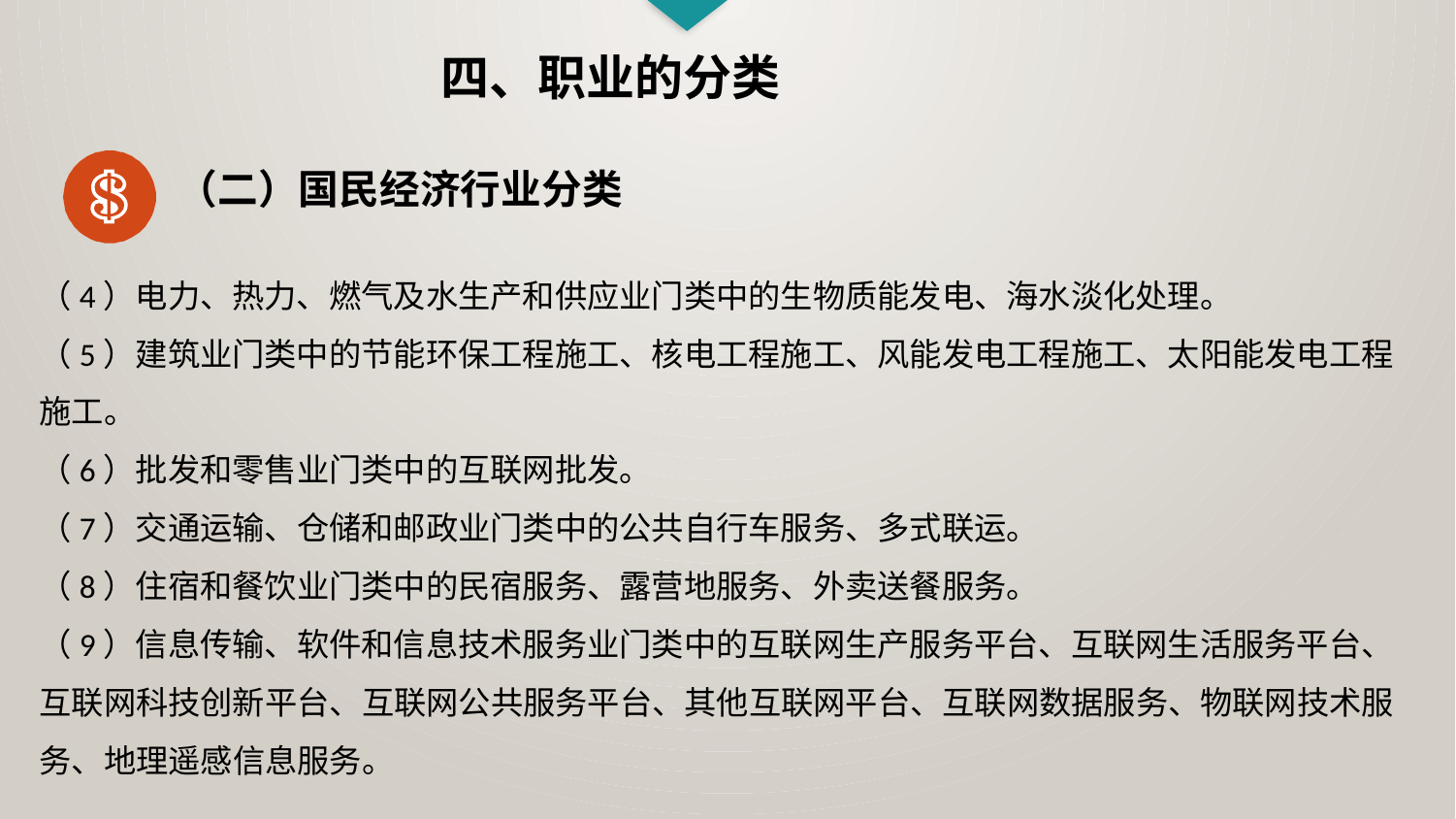

四、职业的分类

（二）国民经济行业分类

（4）电力、热力、燃气及水生产和供应业门类中的生物质能发电、海水淡化处理。
（5）建筑业门类中的节能环保工程施工、核电工程施工、风能发电工程施工、太阳能发电工程
施工。
（6）批发和零售业门类中的互联网批发。
（7）交通运输、仓储和邮政业门类中的公共自行车服务、多式联运。
（8）住宿和餐饮业门类中的民宿服务、露营地服务、外卖送餐服务。
（9）信息传输、软件和信息技术服务业门类中的互联网生产服务平台、互联网生活服务平台、
互联网科技创新平台、互联网公共服务平台、其他互联网平台、互联网数据服务、物联网技术服务、地理遥感信息服务。
22